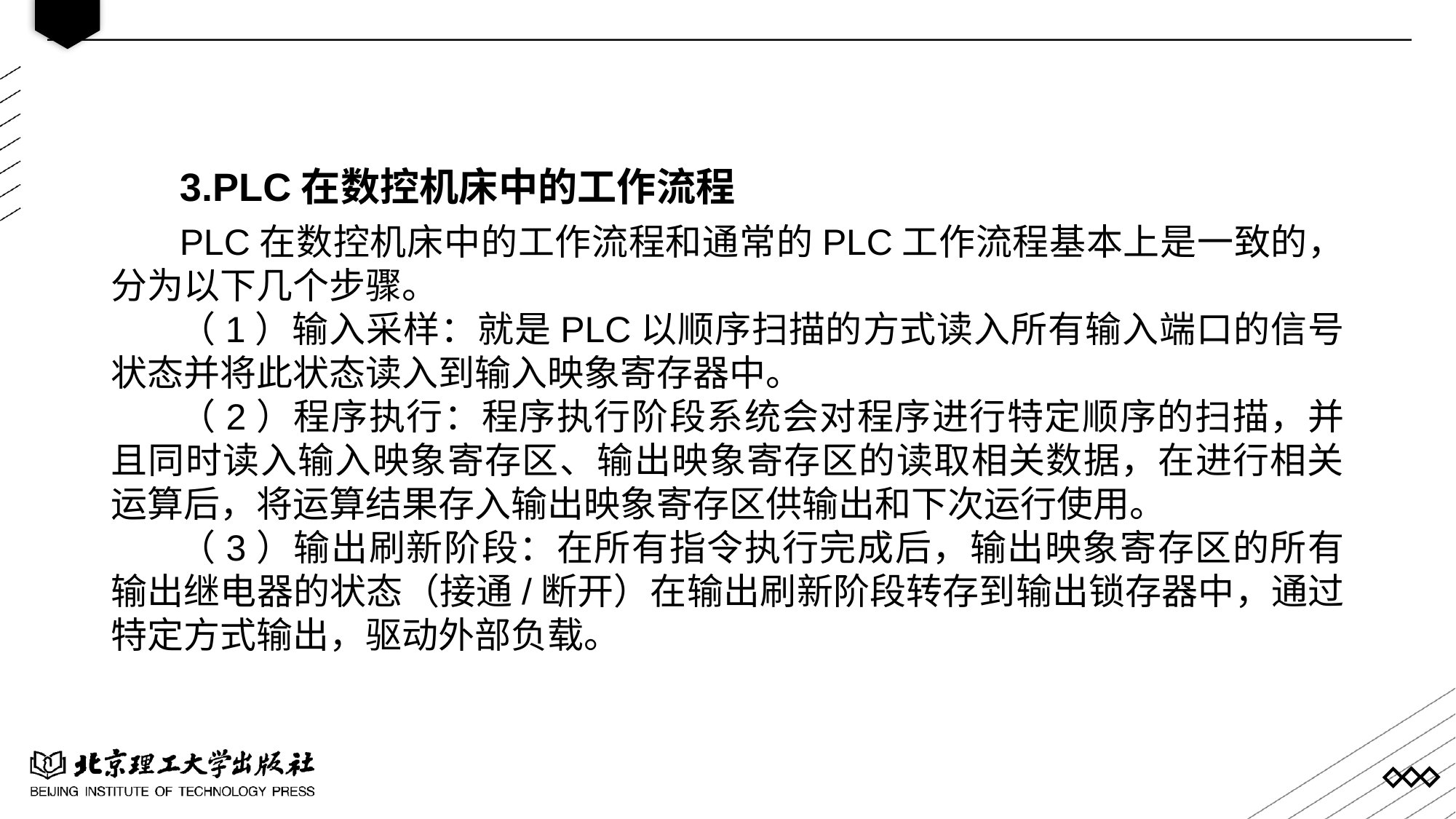

3.PLC在数控机床中的工作流程
PLC在数控机床中的工作流程和通常的PLC工作流程基本上是一致的，分为以下几个步骤。
（1）输入采样：就是PLC以顺序扫描的方式读入所有输入端口的信号状态并将此状态读入到输入映象寄存器中。
（2）程序执行：程序执行阶段系统会对程序进行特定顺序的扫描，并且同时读入输入映象寄存区、输出映象寄存区的读取相关数据，在进行相关运算后，将运算结果存入输出映象寄存区供输出和下次运行使用。
（3）输出刷新阶段：在所有指令执行完成后，输出映象寄存区的所有输出继电器的状态（接通/断开）在输出刷新阶段转存到输出锁存器中，通过特定方式输出，驱动外部负载。